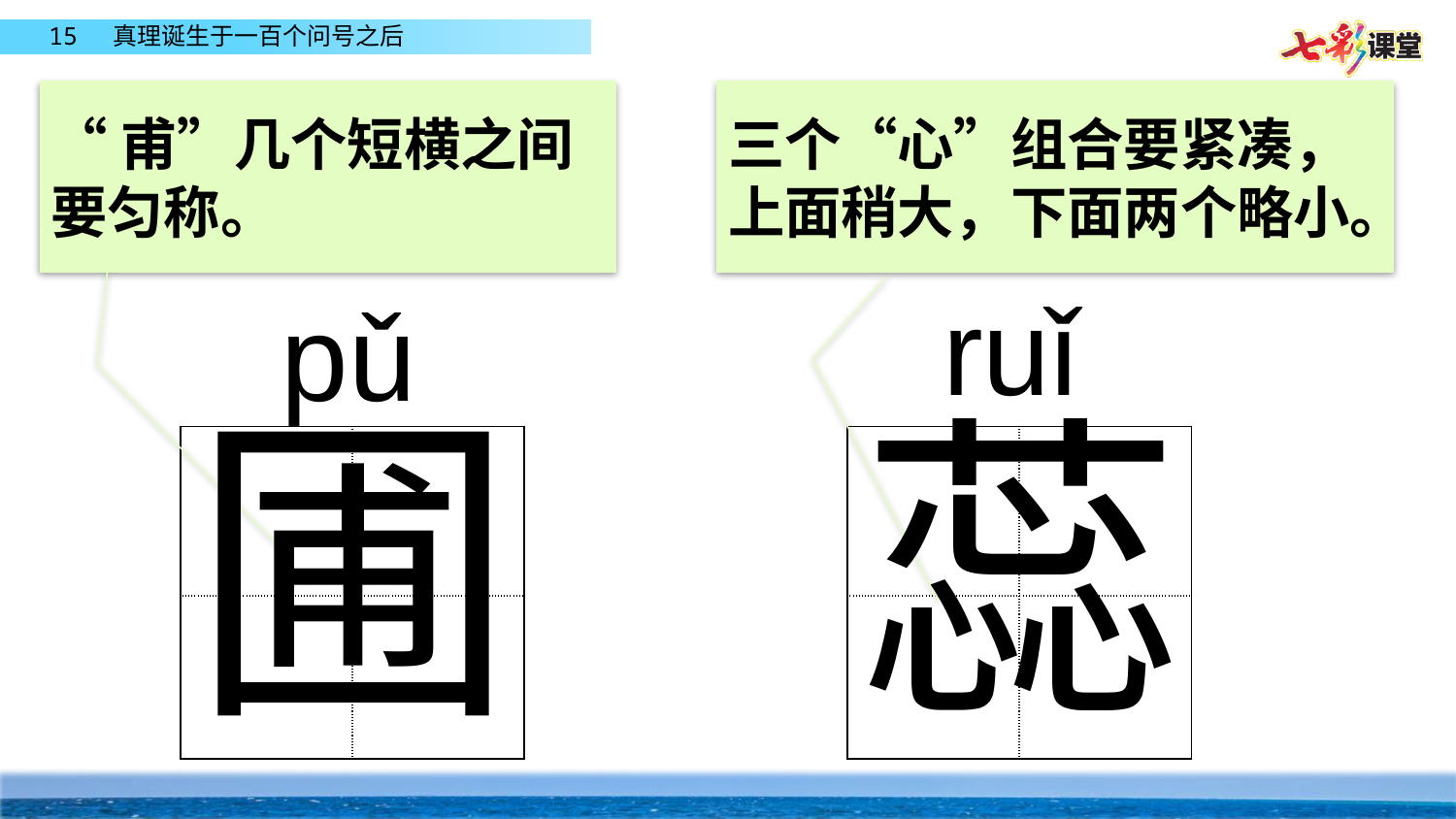

“甫”几个短横之间要匀称。
三个“心”组合要紧凑，上面稍大，下面两个略小。
ruǐ
pǔ
圃
蕊
|  |  |
| --- | --- |
|  |  |
|  |  |
| --- | --- |
|  |  |